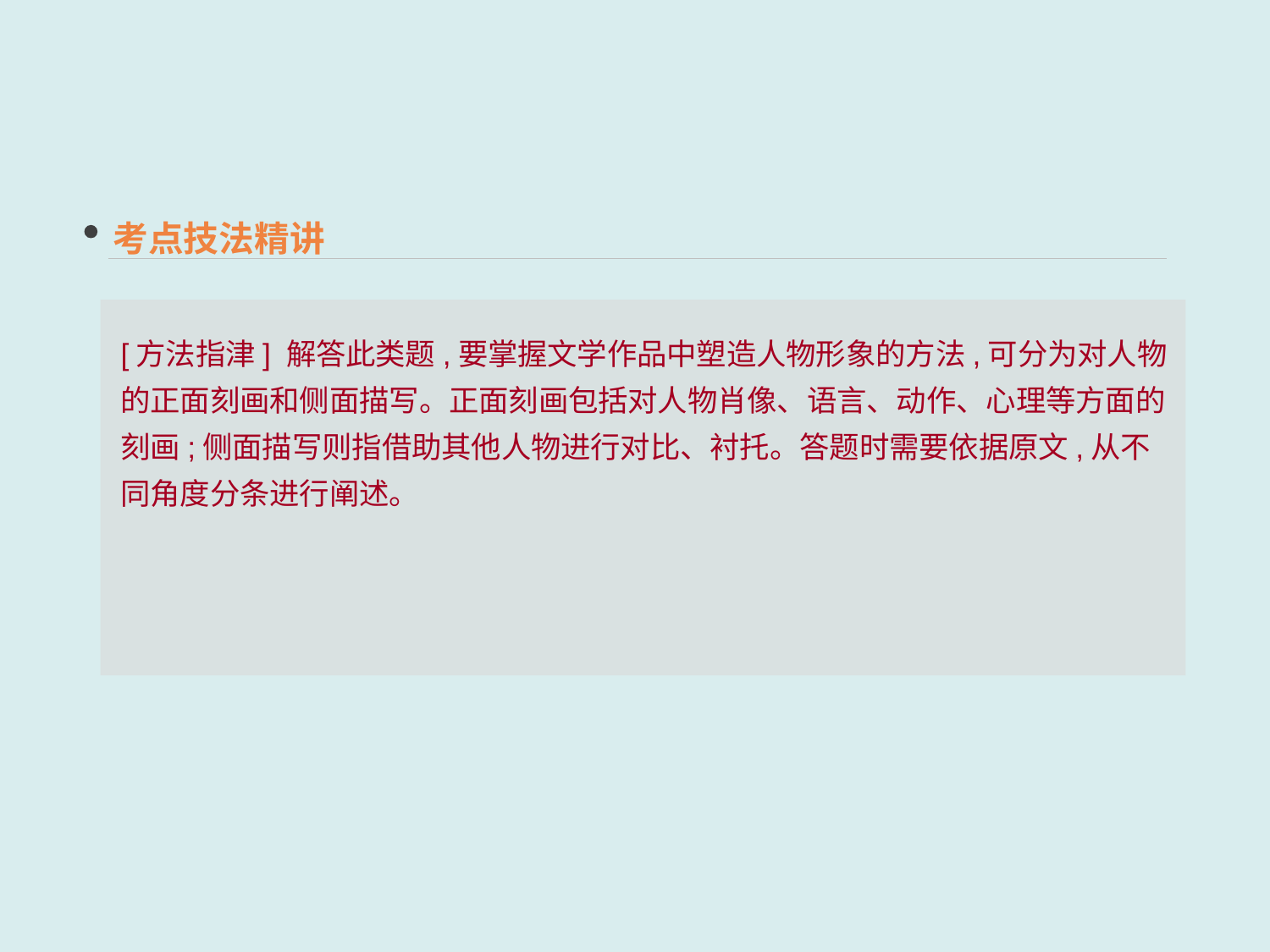

考点技法精讲

[方法指津] 解答此类题,要掌握文学作品中塑造人物形象的方法,可分为对人物的正面刻画和侧面描写。正面刻画包括对人物肖像、语言、动作、心理等方面的刻画;侧面描写则指借助其他人物进行对比、衬托。答题时需要依据原文,从不同角度分条进行阐述。